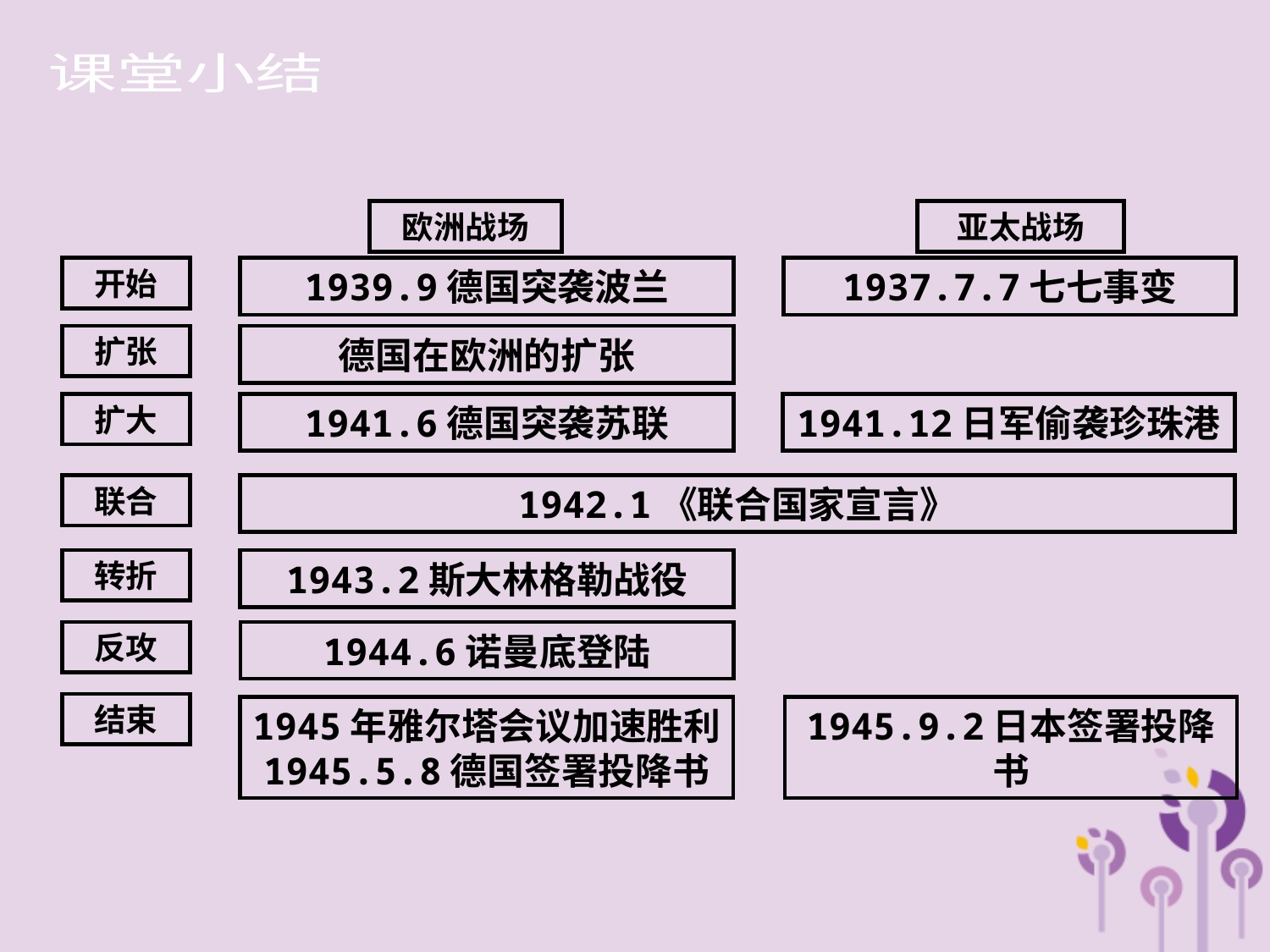

课堂小结
欧洲战场
亚太战场
开始
1939.9德国突袭波兰
1937.7.7七七事变
扩张
德国在欧洲的扩张
扩大
1941.6德国突袭苏联
1941.12日军偷袭珍珠港
联合
1942.1《联合国家宣言》
转折
1943.2斯大林格勒战役
反攻
1944.6诺曼底登陆
结束
1945年雅尔塔会议加速胜利
1945.5.8德国签署投降书
1945.9.2日本签署投降书